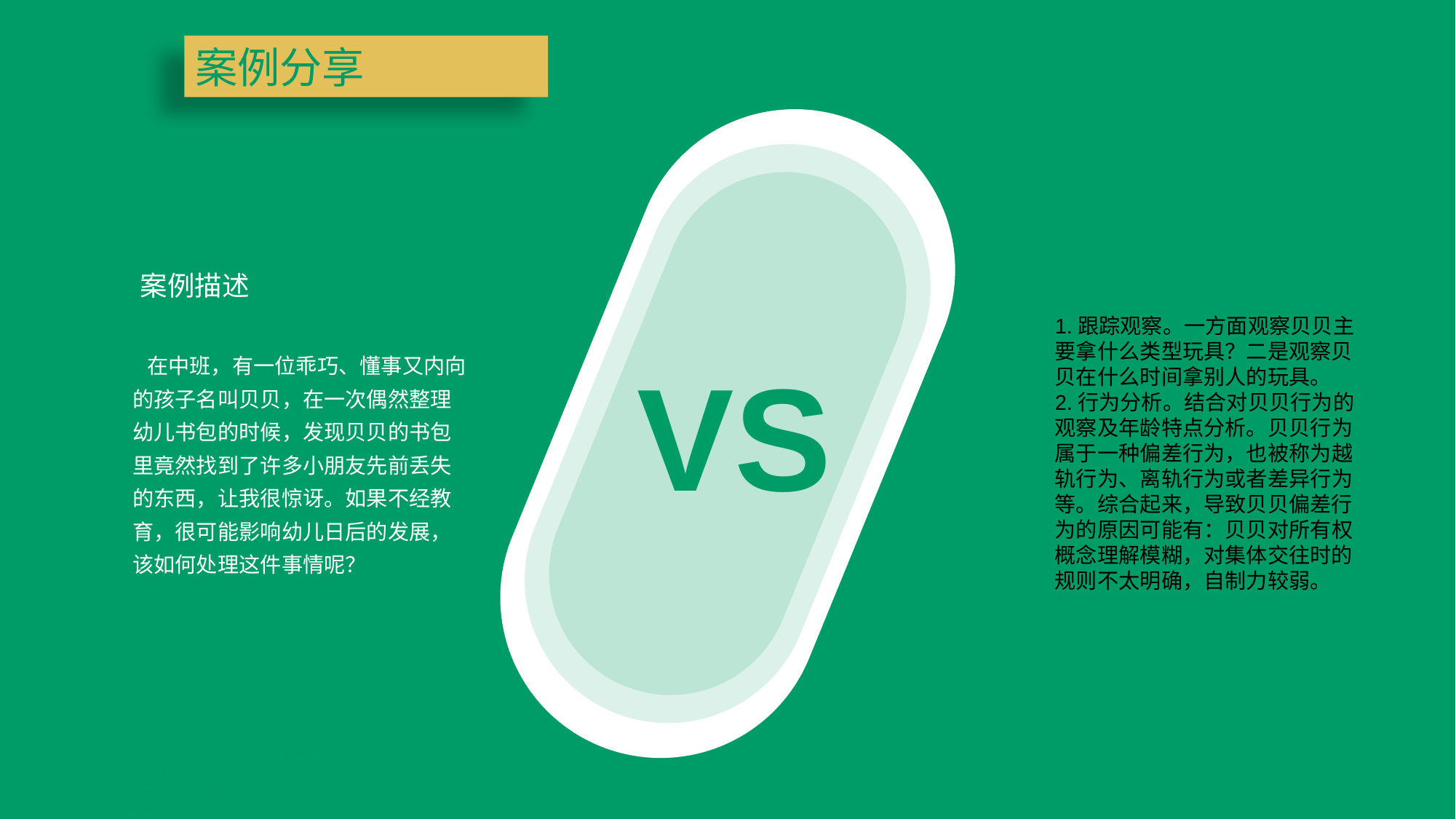

案例分享

案例分析
案例描述

1.跟踪观察。一方面观察贝贝主要拿什么类型玩具？二是观察贝贝在什么时间拿别人的玩具。
2.行为分析。结合对贝贝行为的观察及年龄特点分析。贝贝行为属于一种偏差行为，也被称为越轨行为、离轨行为或者差异行为等。综合起来，导致贝贝偏差行为的原因可能有：贝贝对所有权概念理解模糊，对集体交往时的规则不太明确，自制力较弱。

VS
  在中班，有一位乖巧、懂事又内向的孩子名叫贝贝，在一次偶然整理幼儿书包的时候，发现贝贝的书包里竟然找到了许多小朋友先前丢失的东西，让我很惊讶。如果不经教育，很可能影响幼儿日后的发展，该如何处理这件事情呢？